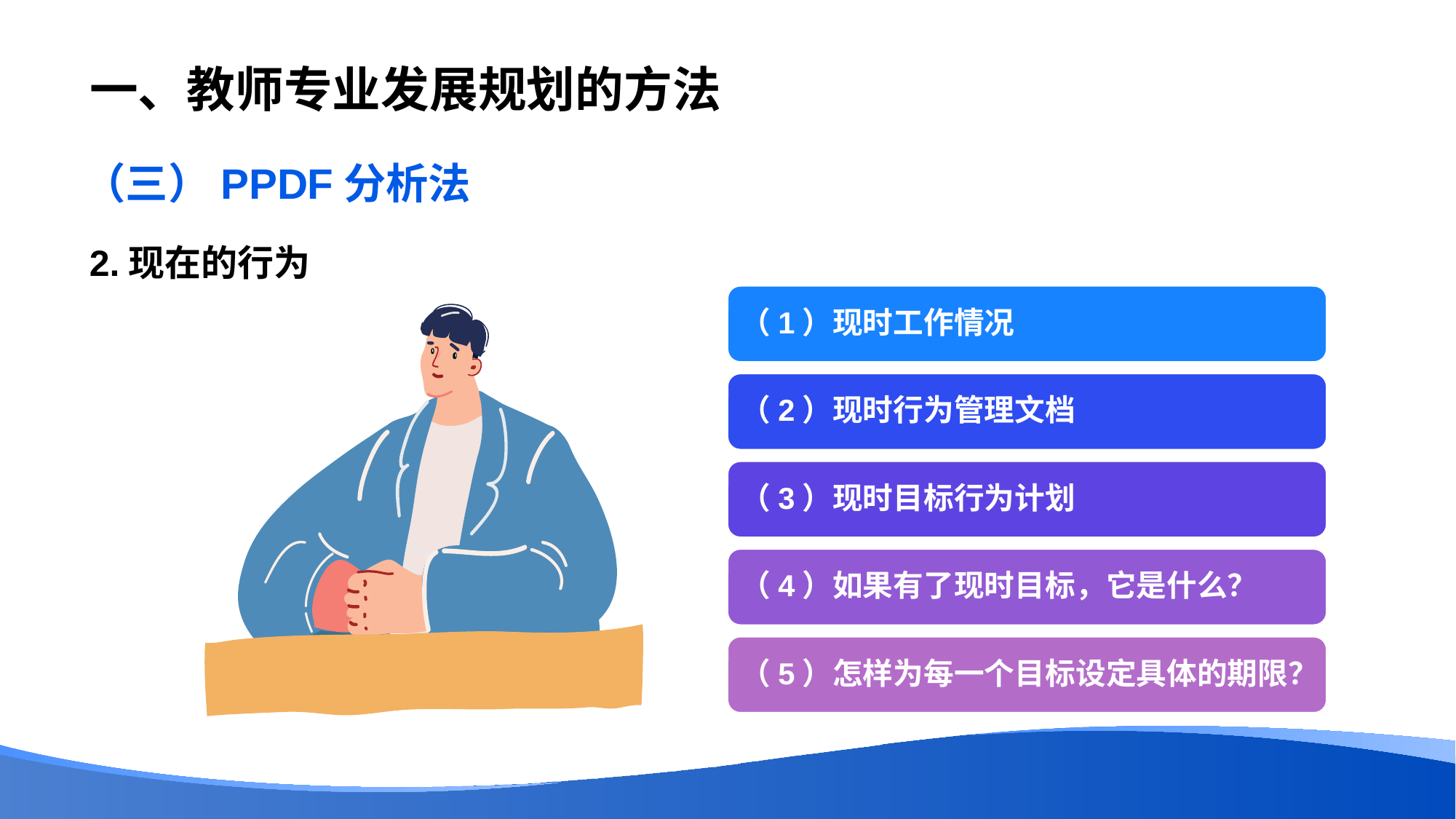

# 一、教师专业发展规划的方法
（三）PPDF分析法
2.现在的行为
（1）现时工作情况
（2）现时行为管理文档
（3）现时目标行为计划
（4）如果有了现时目标，它是什么？
（5）怎样为每一个目标设定具体的期限？